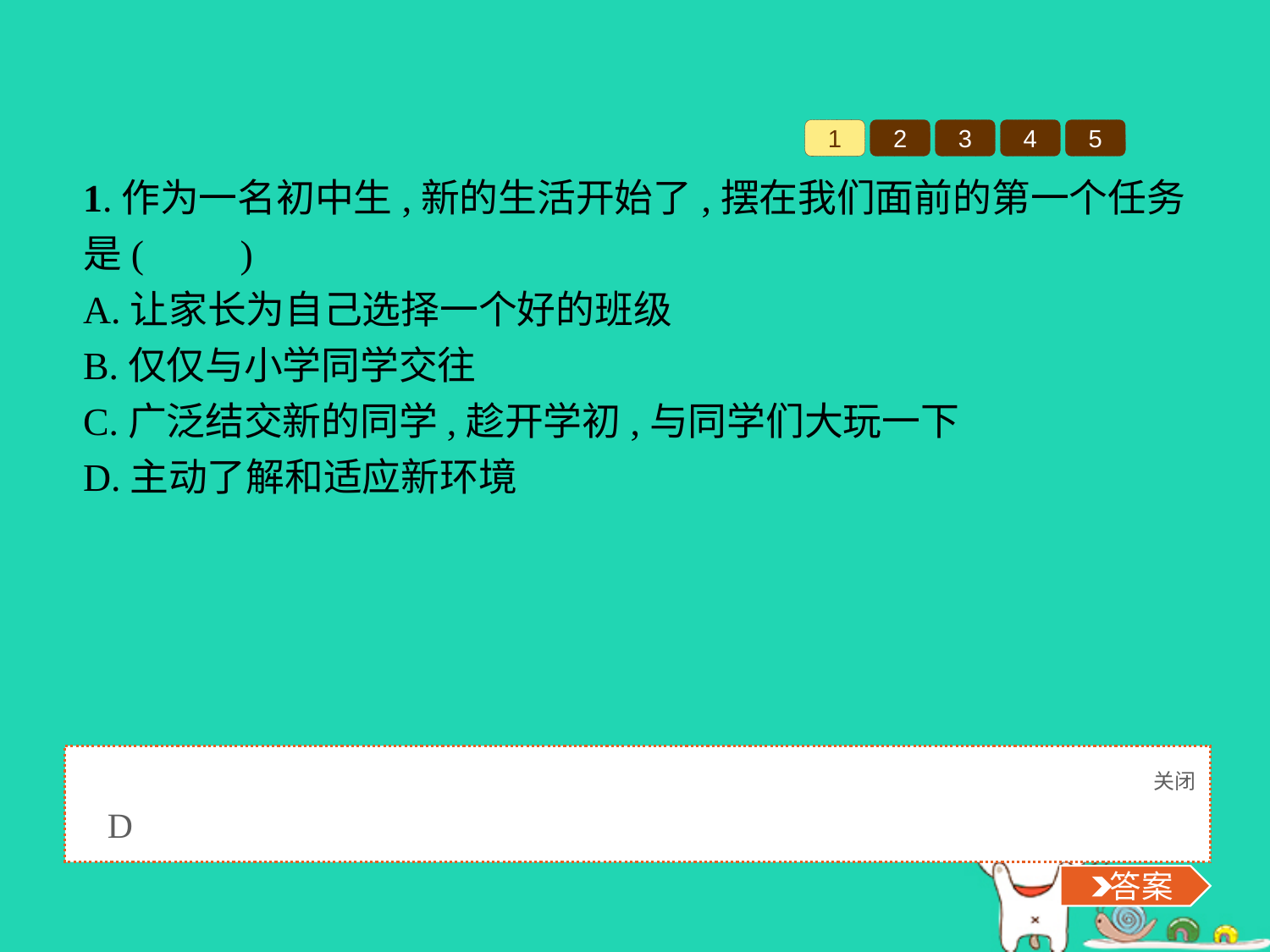

1
2
3
4
5
1.作为一名初中生,新的生活开始了,摆在我们面前的第一个任务是(　　)
A.让家长为自己选择一个好的班级
B.仅仅与小学同学交往
C.广泛结交新的同学,趁开学初,与同学们大玩一下
D.主动了解和适应新环境

关闭
  答案

D
  答案